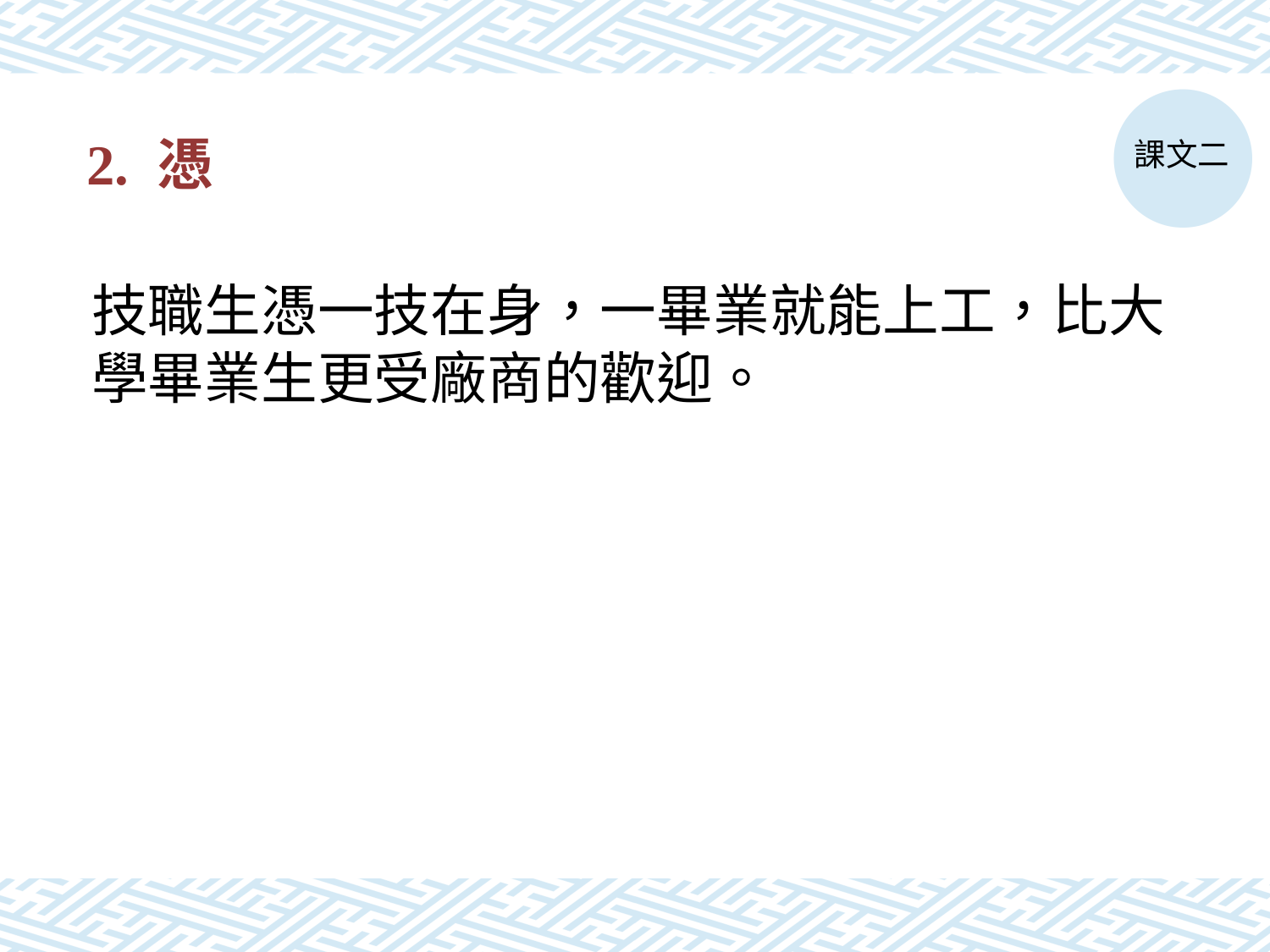

課文二
# 2. 憑
技職生憑一技在身，一畢業就能上工，比大學畢業生更受廠商的歡迎。